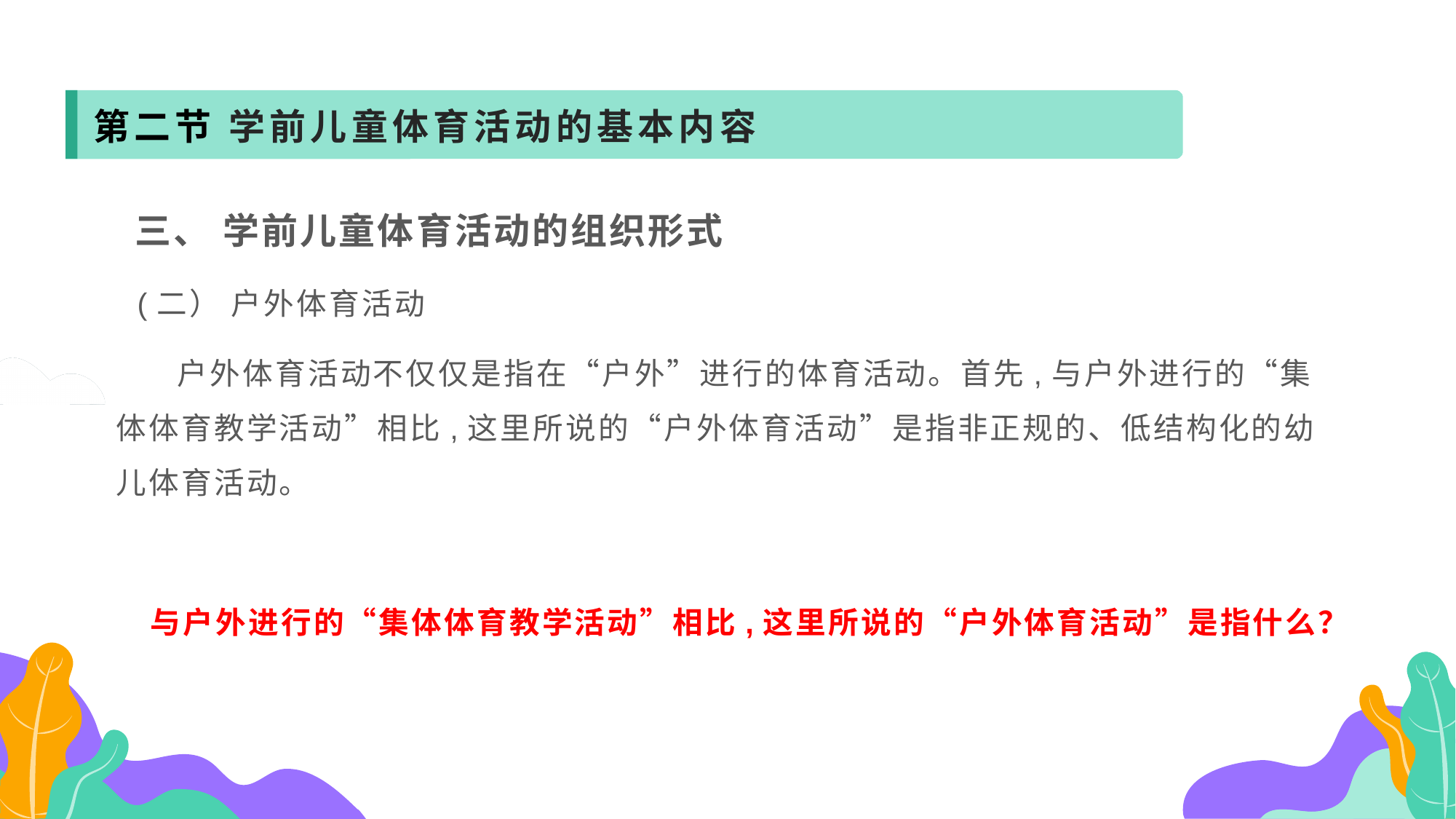

第二节 学前儿童体育活动的基本内容
 三、 学前儿童体育活动的组织形式
  (二） 户外体育活动
      户外体育活动不仅仅是指在“户外”进行的体育活动。首先,与户外进行的“集体体育教学活动”相比,这里所说的“户外体育活动”是指非正规的、低结构化的幼儿体育活动。

   与户外进行的“集体体育教学活动”相比,这里所说的“户外体育活动”是指什么？